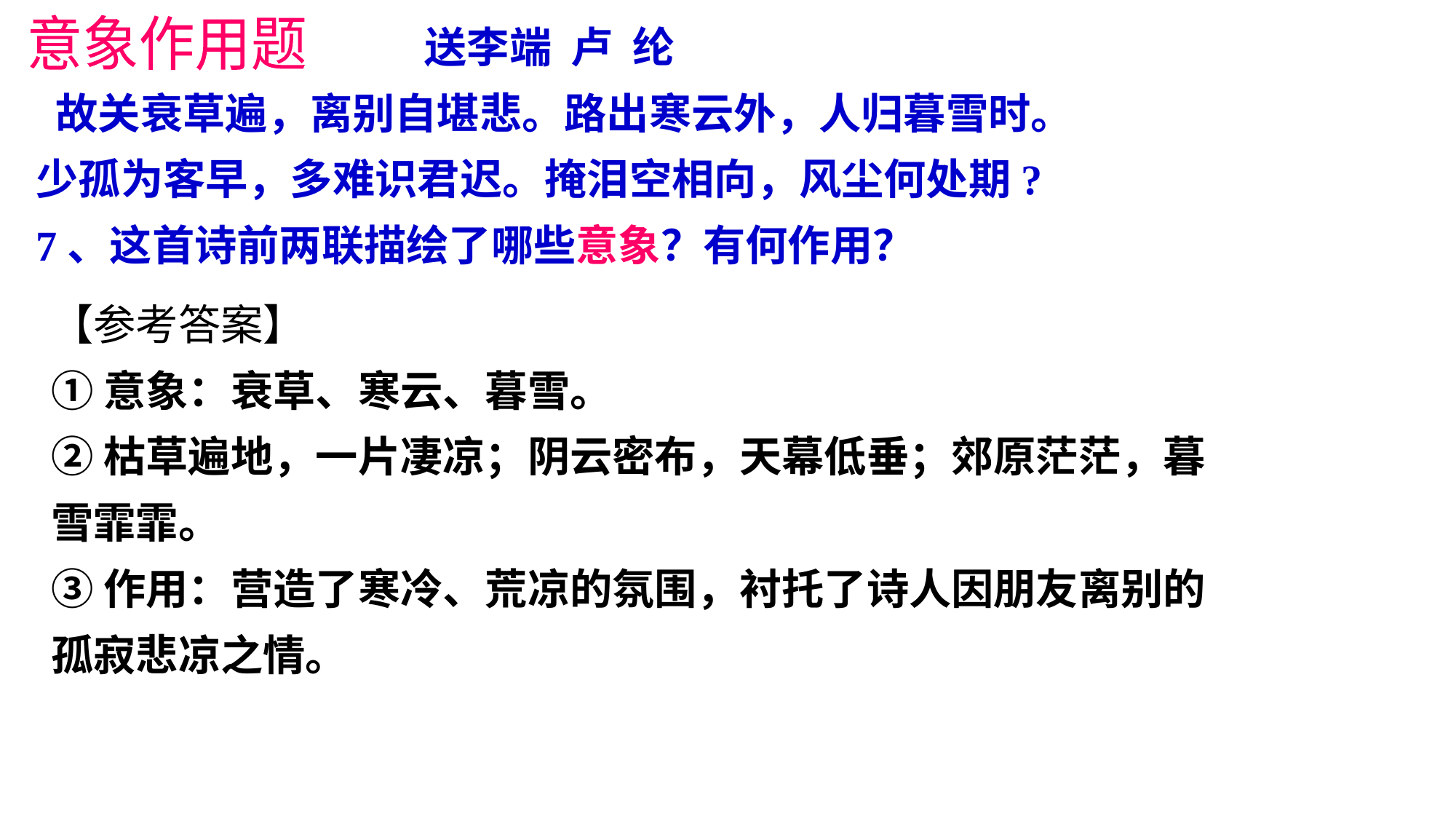

送李端  卢  纶
 故关衰草遍，离别自堪悲。路出寒云外，人归暮雪时。
少孤为客早，多难识君迟。掩泪空相向，风尘何处期?
7、这首诗前两联描绘了哪些意象？有何作用？
意象作用题
【参考答案】
①意象：衰草、寒云、暮雪。
②枯草遍地，一片凄凉；阴云密布，天幕低垂；郊原茫茫，暮
雪霏霏。
③作用：营造了寒冷、荒凉的氛围，衬托了诗人因朋友离别的
孤寂悲凉之情。